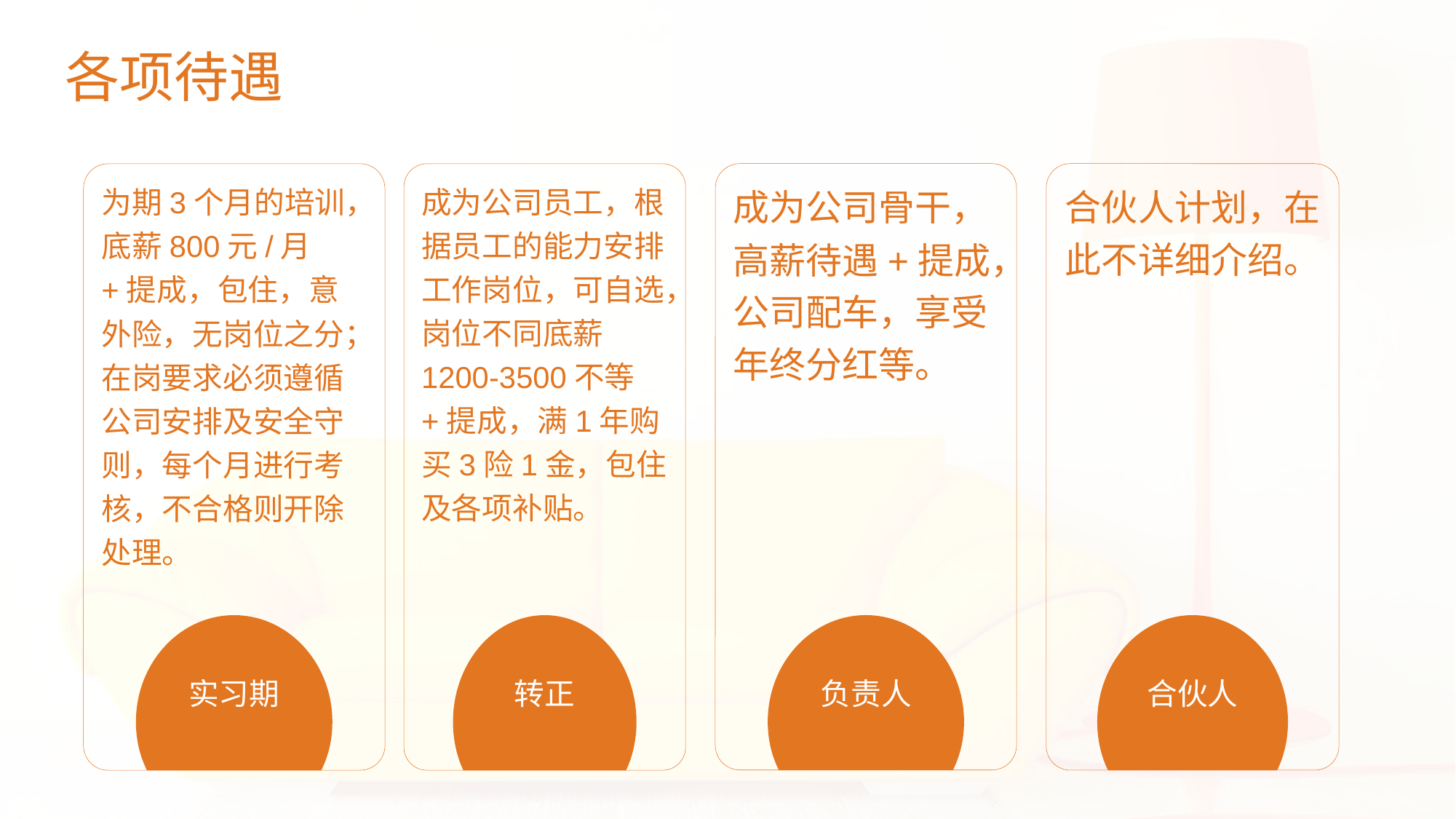

各项待遇
成为公司骨干，高薪待遇+提成，公司配车，享受年终分红等。
负责人
合伙人计划，在此不详细介绍。
合伙人
为期3个月的培训，底薪800元/月+提成，包住，意外险，无岗位之分；在岗要求必须遵循公司安排及安全守则，每个月进行考核，不合格则开除处理。
实习期
成为公司员工，根据员工的能力安排工作岗位，可自选，岗位不同底薪1200-3500不等+提成，满1年购买3险1金，包住及各项补贴。
转正